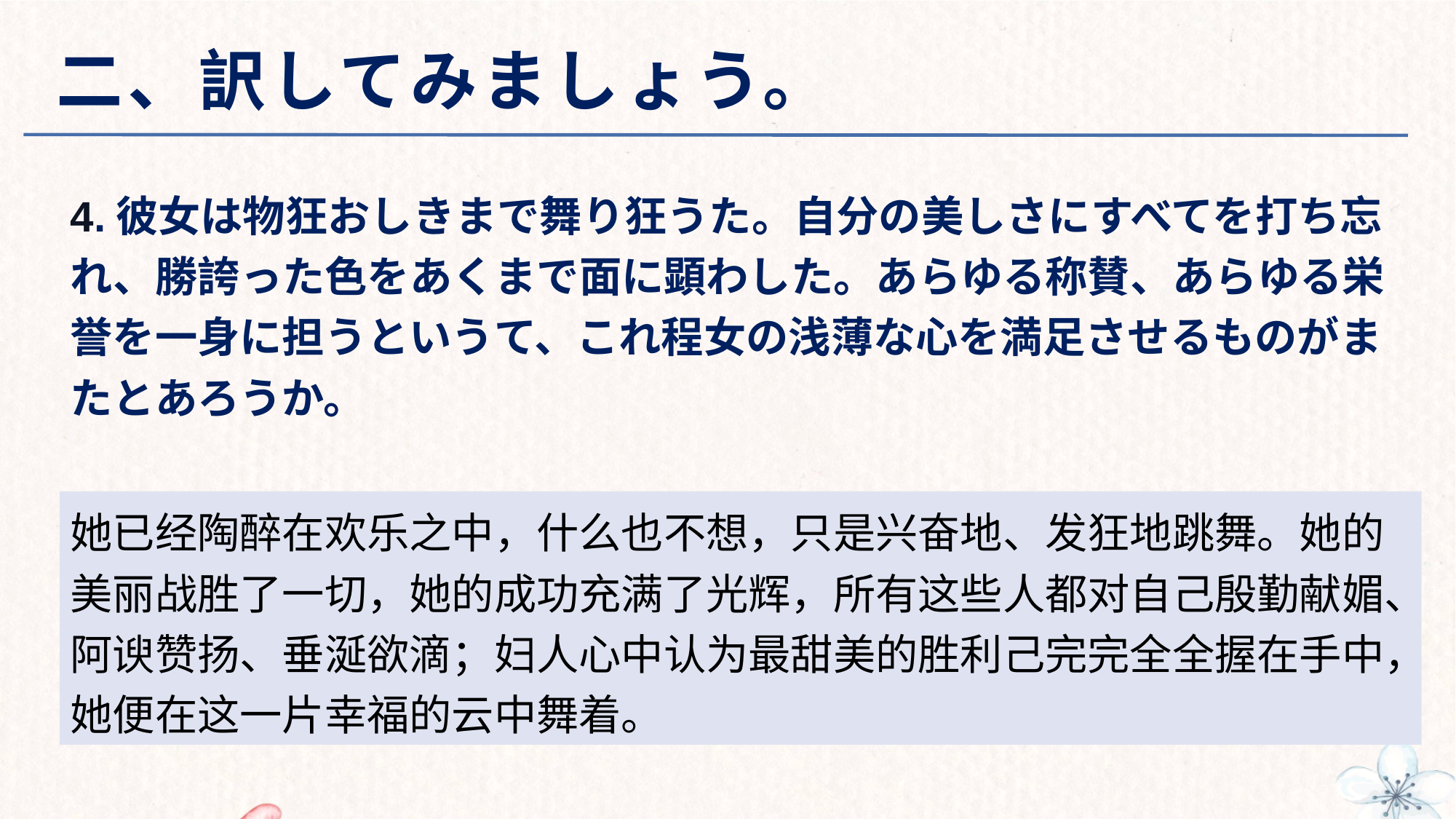

# 二、訳してみましょう。
4.彼女は物狂おしきまで舞り狂うた。自分の美しさにすべてを打ち忘れ、勝誇った色をあくまで面に顕わした。あらゆる称賛、あらゆる栄誉を一身に担うというて、これ程女の浅薄な心を満足させるものがまたとあろうか。
她已经陶醉在欢乐之中，什么也不想，只是兴奋地、发狂地跳舞。她的美丽战胜了一切，她的成功充满了光辉，所有这些人都对自己殷勤献媚、阿谀赞扬、垂涎欲滴；妇人心中认为最甜美的胜利己完完全全握在手中，她便在这一片幸福的云中舞着。